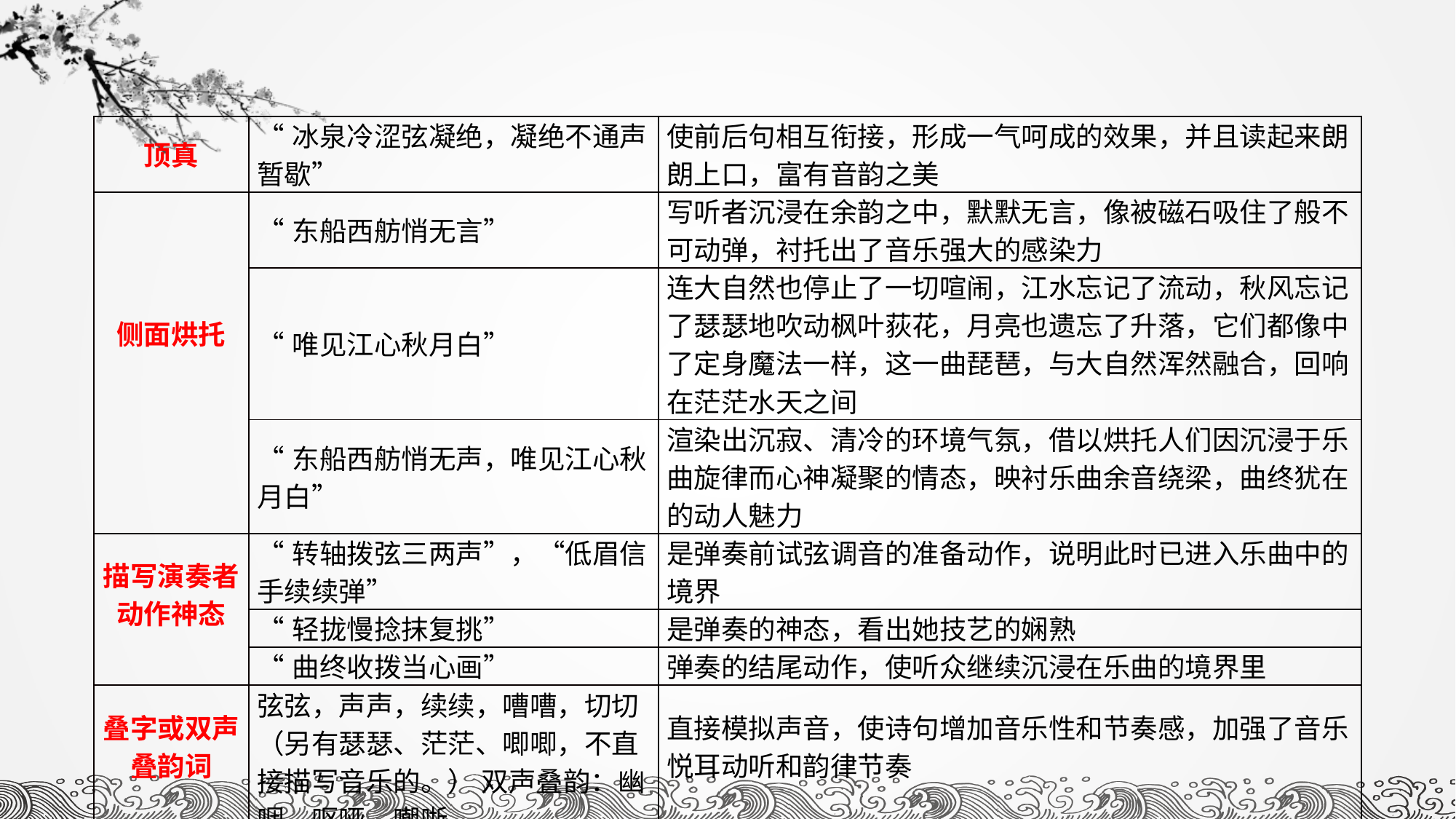

| 顶真 | “冰泉冷涩弦凝绝，凝绝不通声暂歇” | 使前后句相互衔接，形成一气呵成的效果，并且读起来朗朗上口，富有音韵之美 |
| --- | --- | --- |
| 侧面烘托 | “东船西舫悄无言” | 写听者沉浸在余韵之中，默默无言，像被磁石吸住了般不可动弹，衬托出了音乐强大的感染力 |
|  | “唯见江心秋月白” | 连大自然也停止了一切喧闹，江水忘记了流动，秋风忘记了瑟瑟地吹动枫叶荻花，月亮也遗忘了升落，它们都像中了定身魔法一样，这一曲琵琶，与大自然浑然融合，回响在茫茫水天之间 |
|  | “东船西舫悄无声，唯见江心秋月白” | 渲染出沉寂、清冷的环境气氛，借以烘托人们因沉浸于乐曲旋律而心神凝聚的情态，映衬乐曲余音绕梁，曲终犹在的动人魅力 |
| 描写演奏者动作神态 | “转轴拨弦三两声”，“低眉信手续续弹” | 是弹奏前试弦调音的准备动作，说明此时已进入乐曲中的境界 |
|  | “轻拢慢捻抹复挑” | 是弹奏的神态，看出她技艺的娴熟 |
|  | “曲终收拨当心画” | 弹奏的结尾动作，使听众继续沉浸在乐曲的境界里 |
| 叠字或双声叠韵词 | 弦弦，声声，续续，嘈嘈，切切（另有瑟瑟、茫茫、唧唧，不直接描写音乐的。） 双声叠韵：幽咽、呕哑、嘲哳 | 直接模拟声音，使诗句增加音乐性和节奏感，加强了音乐悦耳动听和韵律节奏 |